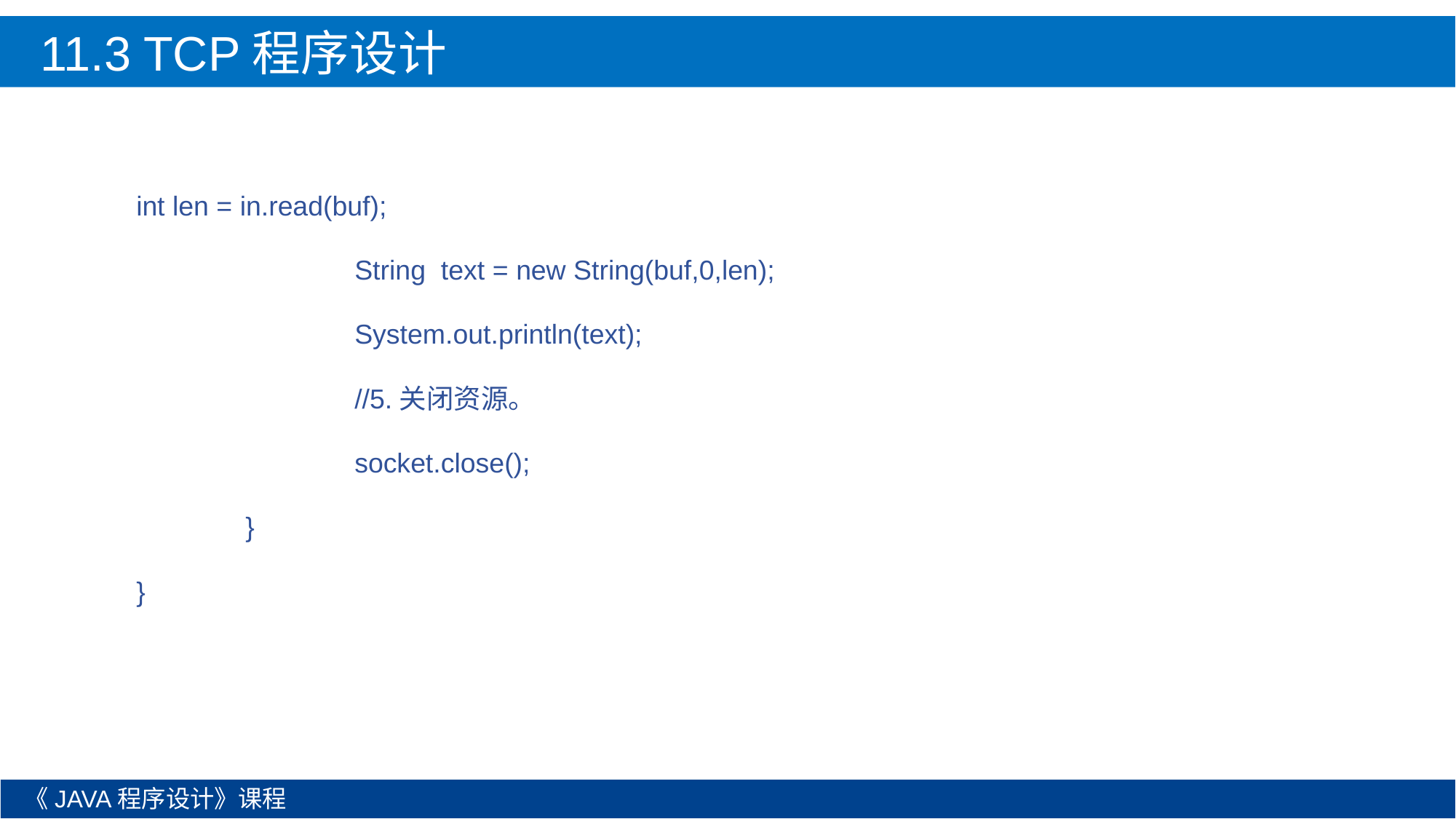

11.3 TCP程序设计
int len = in.read(buf);
		String  text = new String(buf,0,len);
		System.out.println(text);
		//5.关闭资源。
		socket.close();
	}
}
《JAVA程序设计》课程